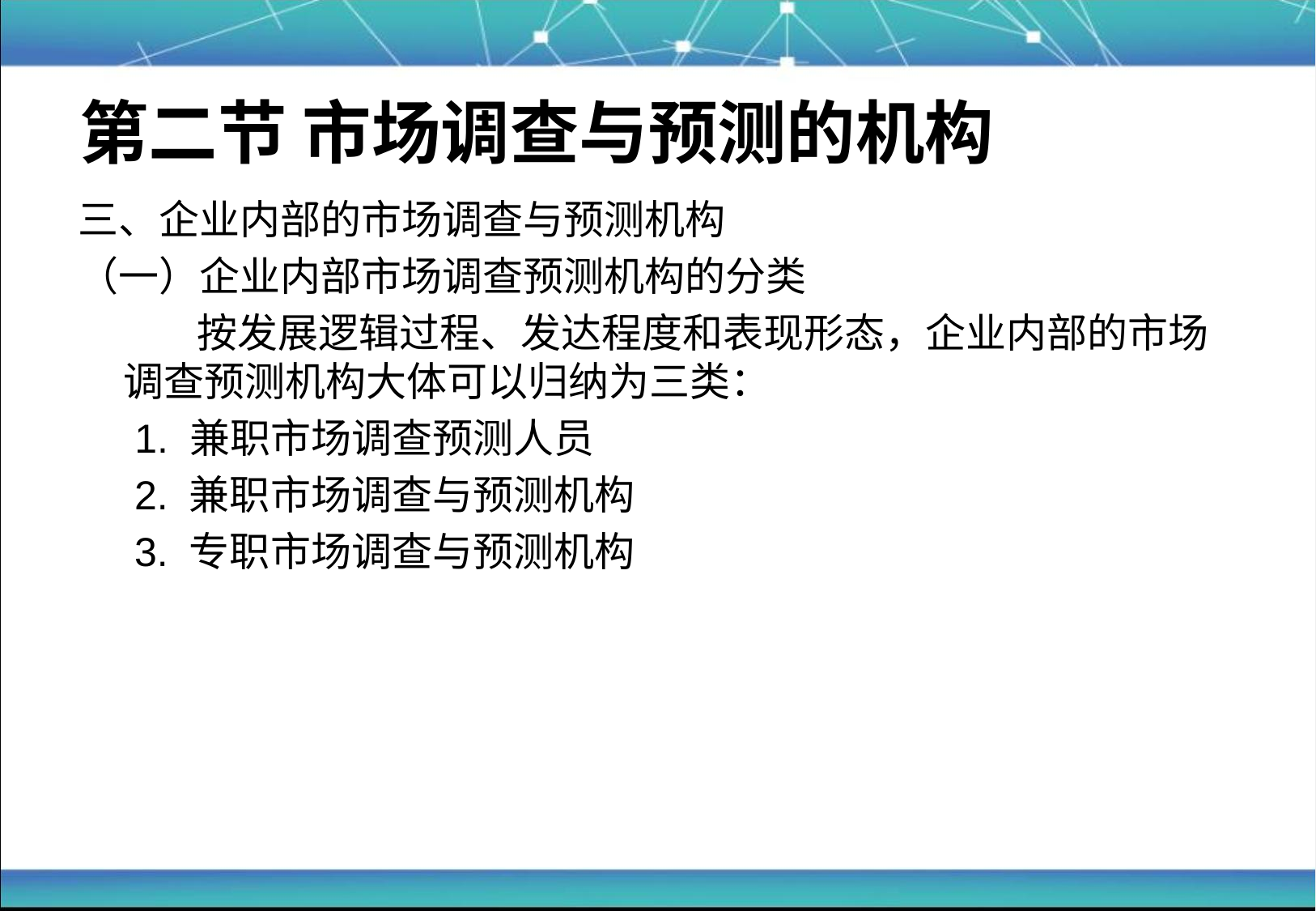

# 第二节 市场调查与预测的机构
三、企业内部的市场调查与预测机构
（一）企业内部市场调查预测机构的分类
	       按发展逻辑过程、发达程度和表现形态，企业内部的市场调查预测机构大体可以归纳为三类：
	 1. 兼职市场调查预测人员
     2. 兼职市场调查与预测机构
     3. 专职市场调查与预测机构